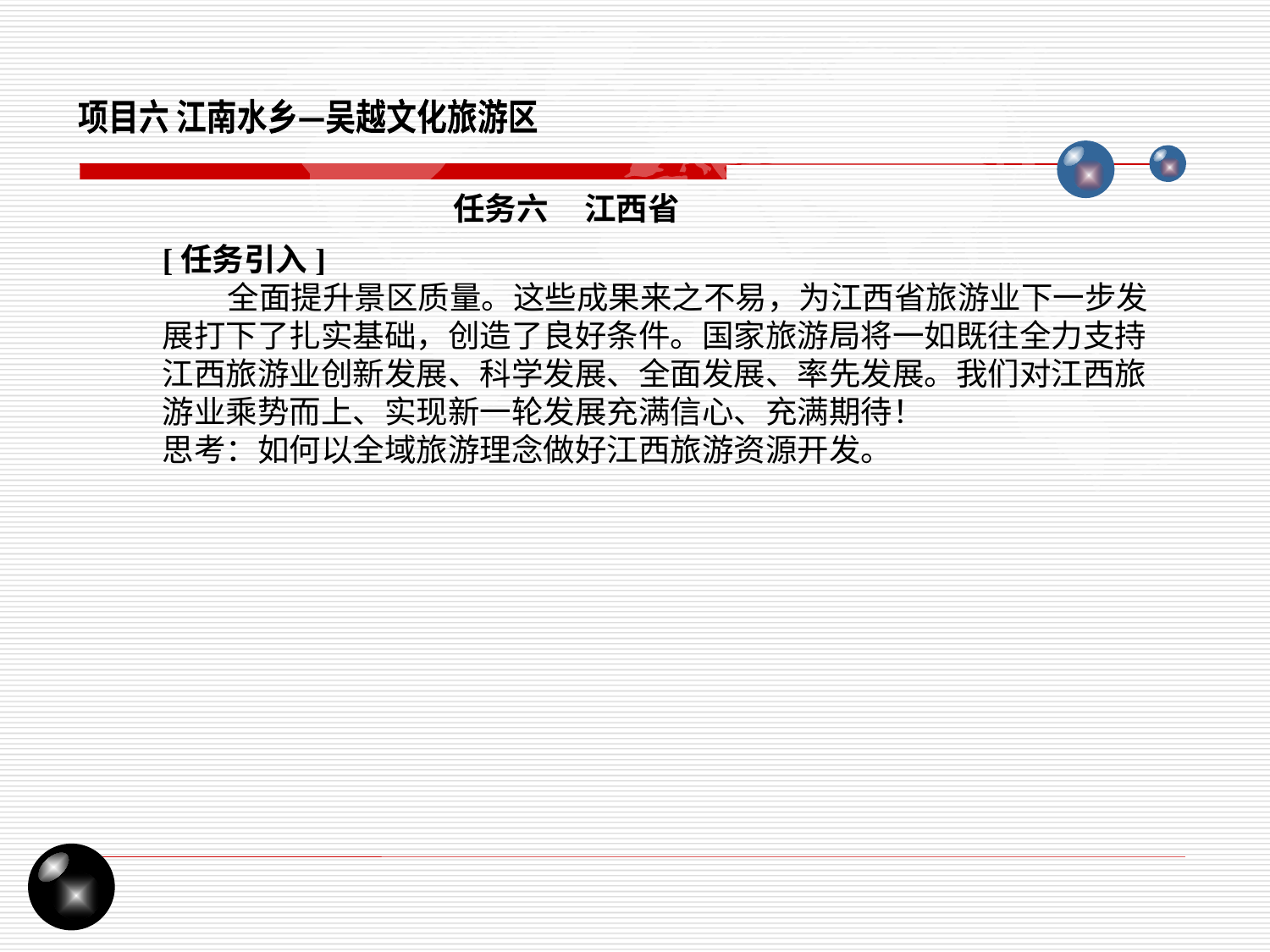

项目六 江南水乡—吴越文化旅游区
任务六     江西省
[任务引入]
        全面提升景区质量。这些成果来之不易，为江西省旅游业下一步发展打下了扎实基础，创造了良好条件。国家旅游局将一如既往全力支持江西旅游业创新发展、科学发展、全面发展、率先发展。我们对江西旅游业乘势而上、实现新一轮发展充满信心、充满期待！
思考：如何以全域旅游理念做好江西旅游资源开发。